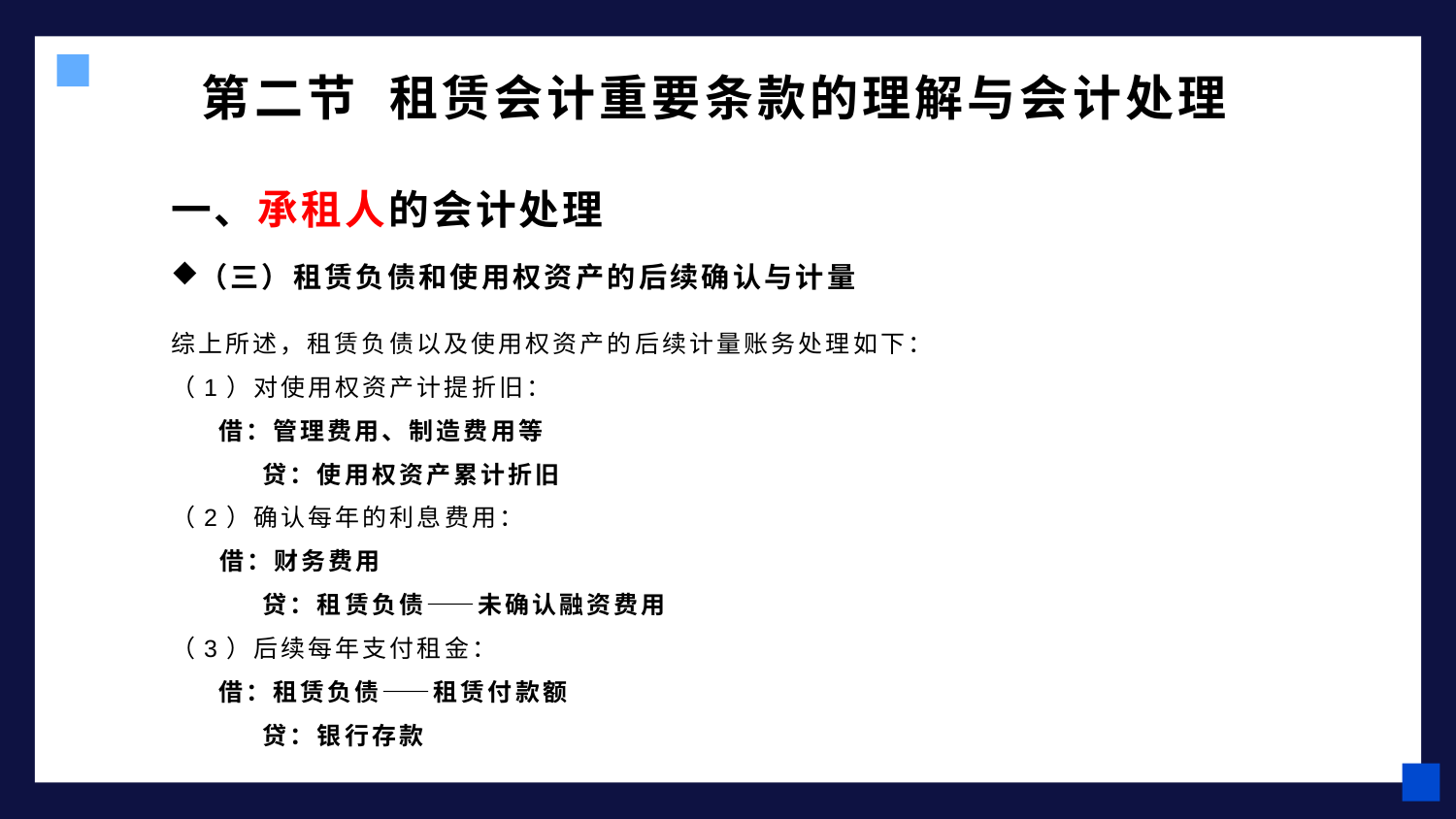

# 第二节  租赁会计重要条款的理解与会计处理
一、承租人的会计处理
（三）租赁负债和使用权资产的后续确认与计量
综上所述，租赁负债以及使用权资产的后续计量账务处理如下：
（1）对使用权资产计提折旧：
     借：管理费用、制造费用等
          贷：使用权资产累计折旧
（2）确认每年的利息费用：
     借：财务费用
          贷：租赁负债——未确认融资费用
（3）后续每年支付租金：
     借：租赁负债——租赁付款额
          贷：银行存款